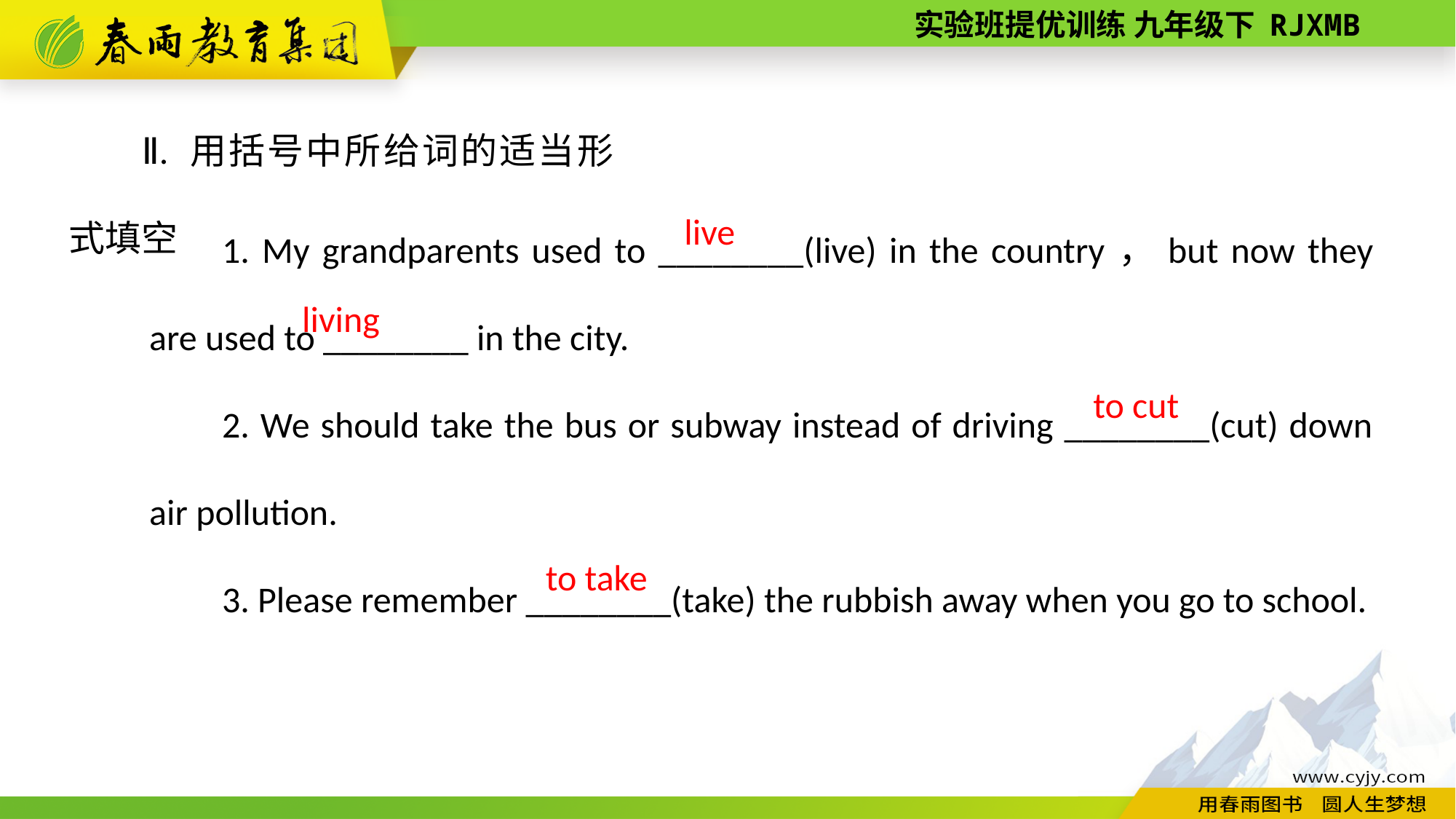

Ⅱ. 用括号中所给词的适当形式填空
1. My grandparents used to ________(live) in the country，but now they are used to ________ in the city.
2. We should take the bus or subway instead of driving ________(cut) down air pollution.
3. Please remember ________(take) the rubbish away when you go to school.
live
living
 to cut
to take